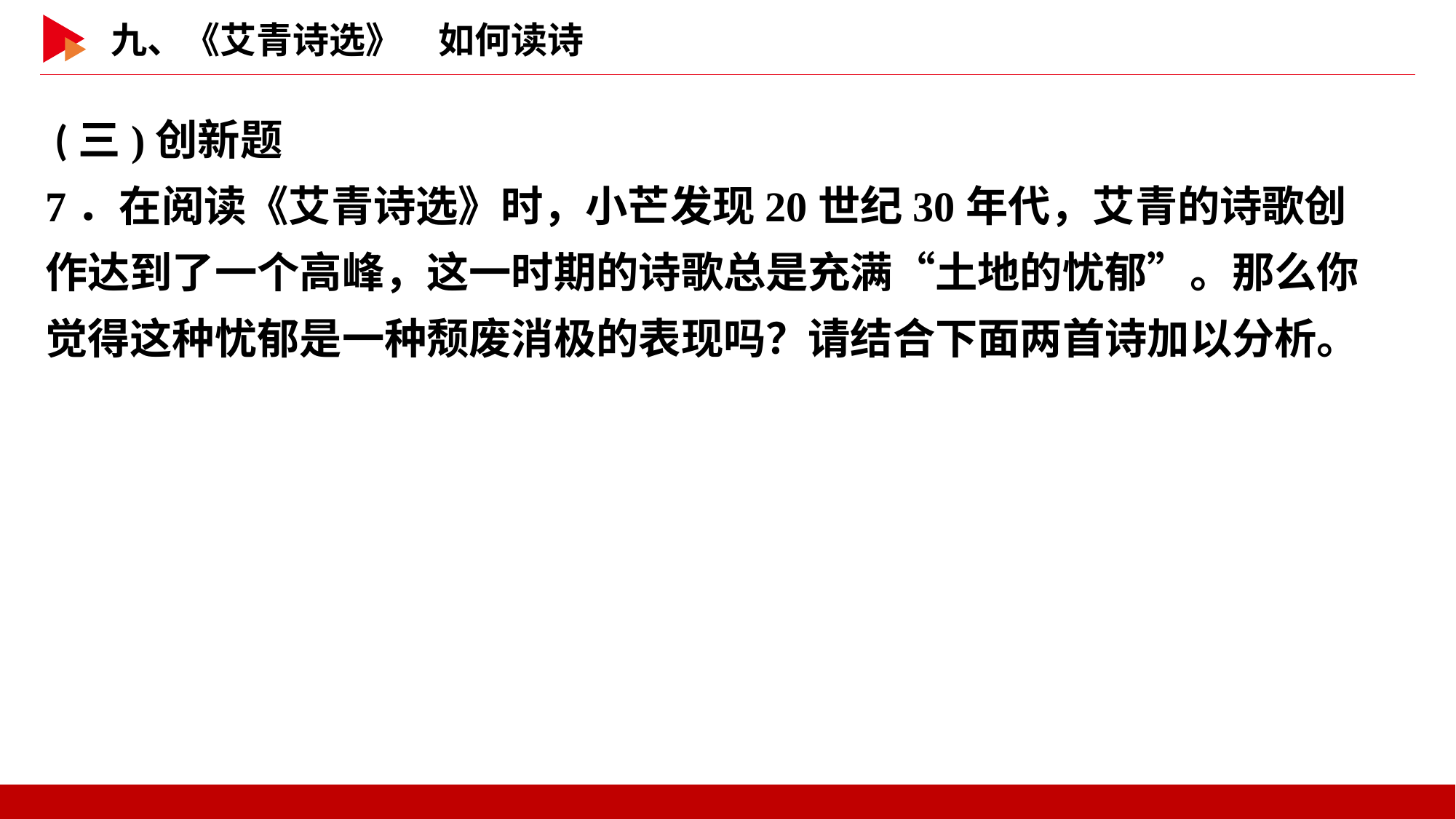

(三)创新题
7．在阅读《艾青诗选》时，小芒发现20世纪30年代，艾青的诗歌创作达到了一个高峰，这一时期的诗歌总是充满“土地的忧郁”。那么你觉得这种忧郁是一种颓废消极的表现吗？请结合下面两首诗加以分析。